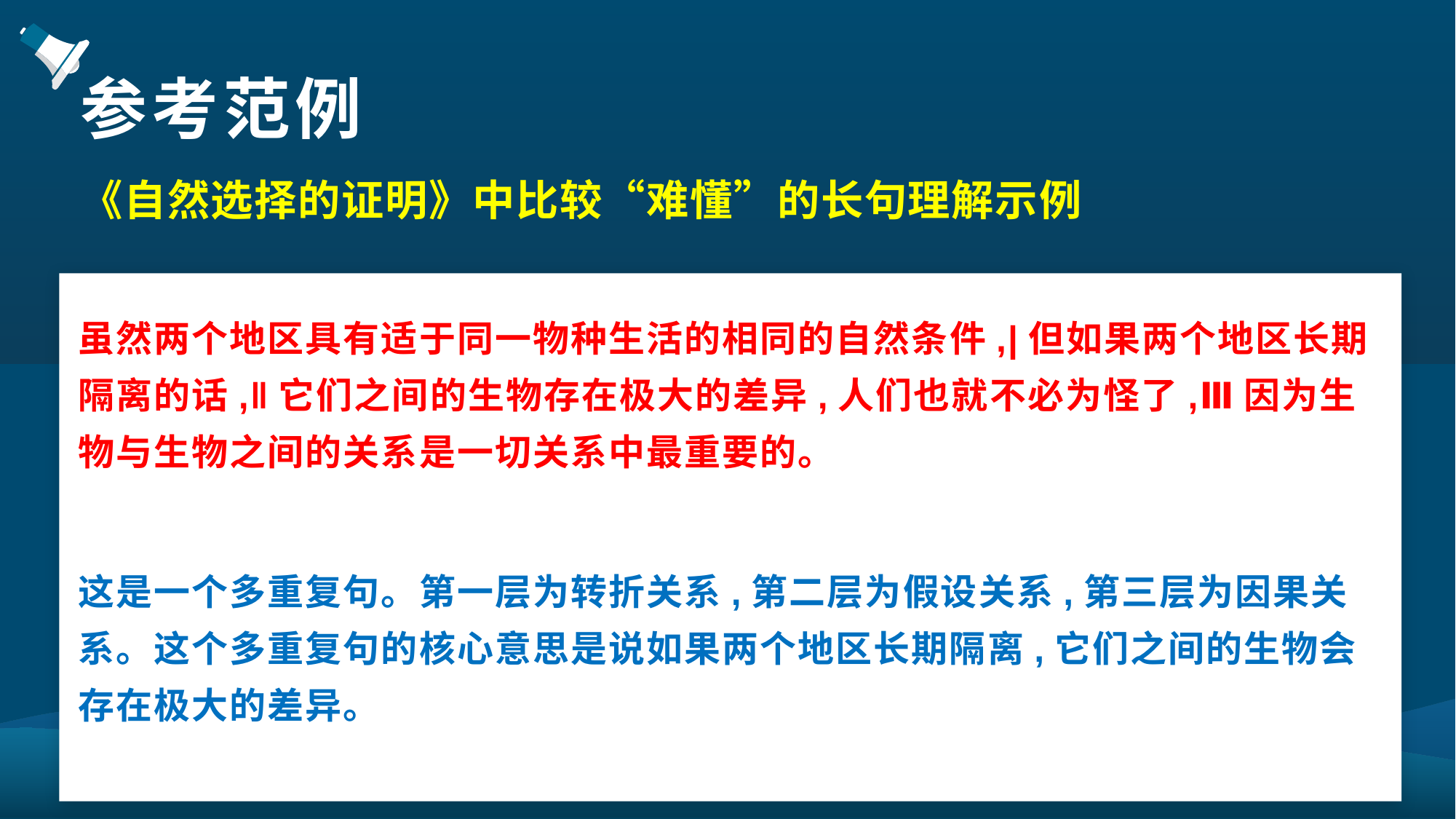

参考范例
《自然选择的证明》中比较“难懂”的长句理解示例
2
虽然两个地区具有适于同一物种生活的相同的自然条件,|但如果两个地区长期隔离的话,‖它们之间的生物存在极大的差异,人们也就不必为怪了,Ⅲ因为生物与生物之间的关系是一切关系中最重要的。

这是一个多重复句。第一层为转折关系,第二层为假设关系,第三层为因果关系。这个多重复句的核心意思是说如果两个地区长期隔离,它们之间的生物会存在极大的差异。